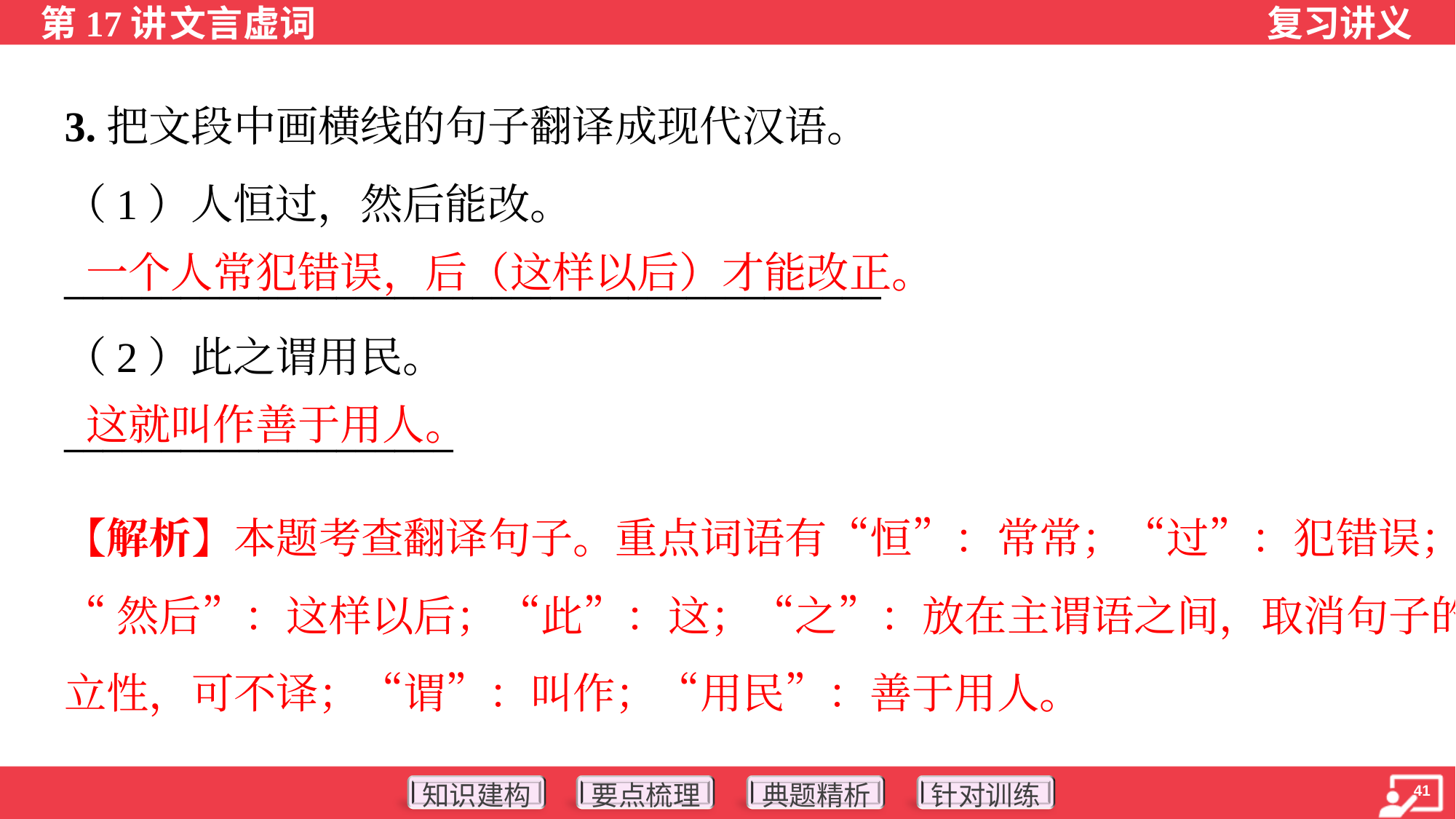

3.把文段中画横线的句子翻译成现代汉语。
（1）人恒过，然后能改。
__________________________________________
一个人常犯错误，后（这样以后）才能改正。
（2）此之谓用民。
____________________
这就叫作善于用人。
【解析】本题考查翻译句子。重点词语有“恒”：常常；“过”：犯错误；
“然后”：这样以后；“此”：这；“之”：放在主谓语之间，取消句子的独
立性，可不译；“谓”：叫作；“用民”：善于用人。